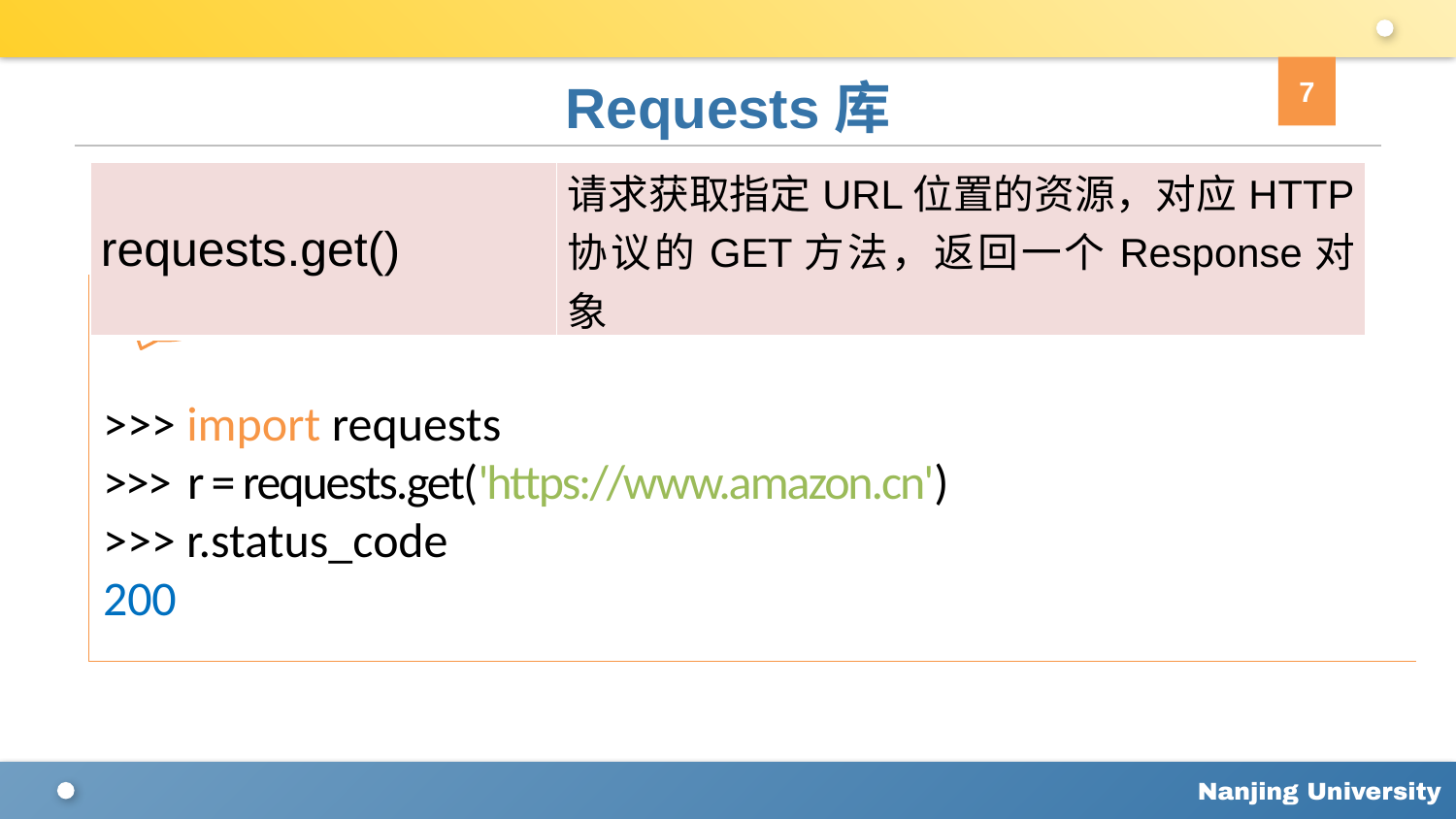

7
# Requests库
| requests.get() | 请求获取指定URL位置的资源，对应HTTP协议的GET方法，返回一个Response对象 |
| --- | --- |
Source

>>> import requests
>>>  r = requests.get('https://www.amazon.cn')
>>> r.status_code
200